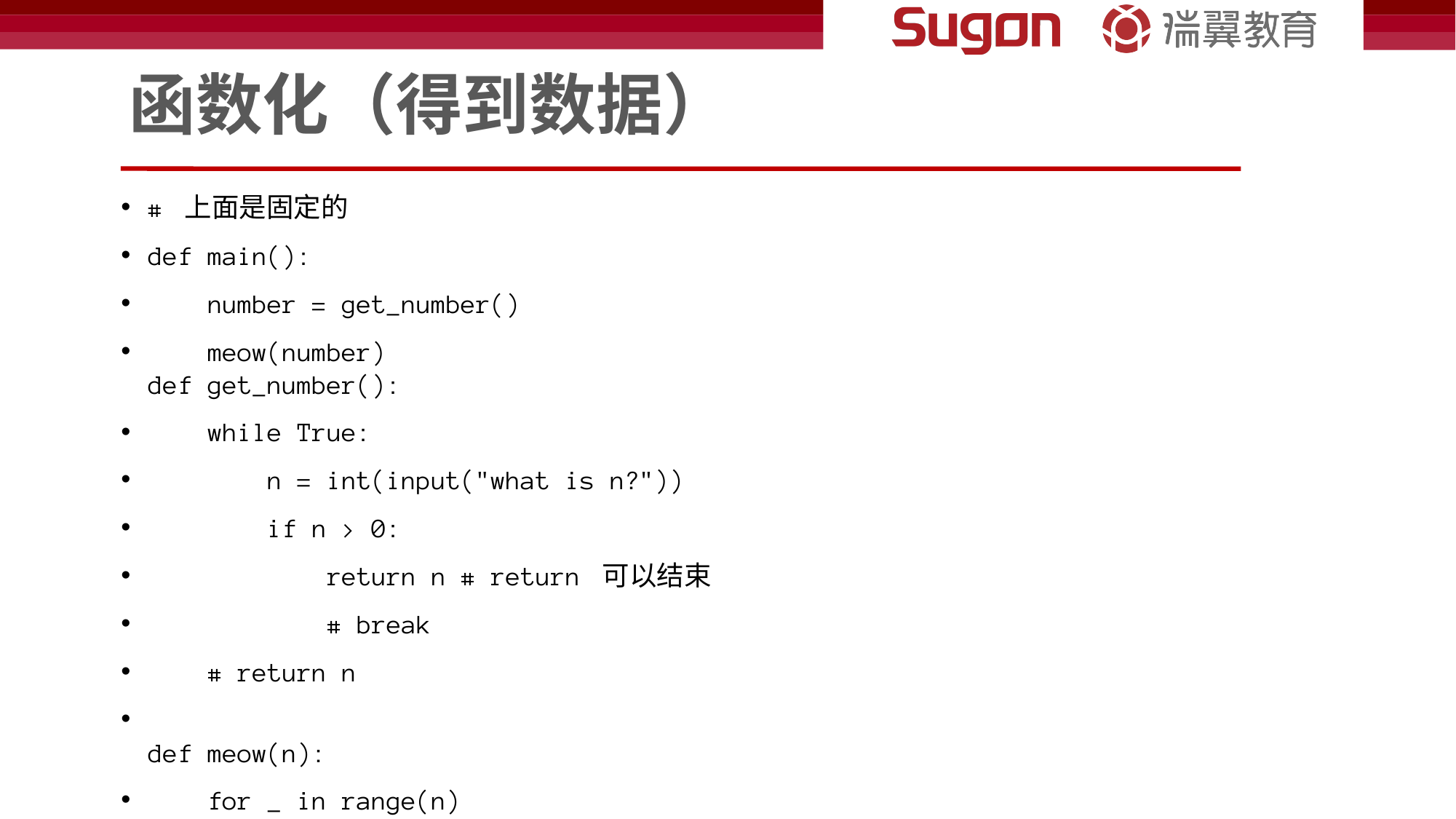

# 函数化（得到数据）
# 上面是固定的
def main():
    number = get_number()
    meow(number)
def get_number():
    while True:
        n = int(input("what is n?"))
        if n > 0:
            return n # return 可以结束
            # break
    # return n
def meow(n):
    for _ in range(n)
        print("meow")
main()